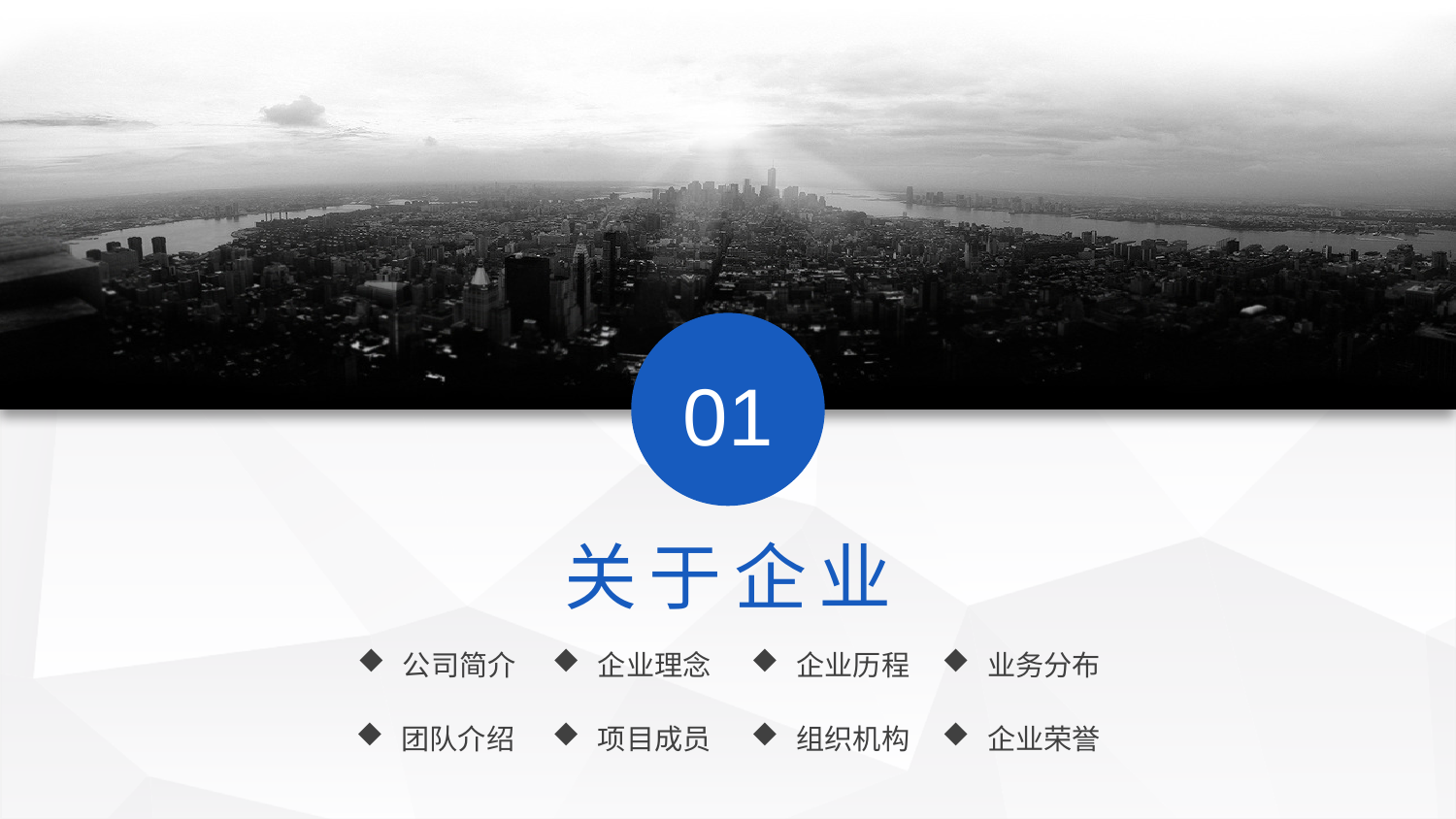

01
关于企业
公司简介
企业理念
企业历程
业务分布
团队介绍
项目成员
组织机构
企业荣誉